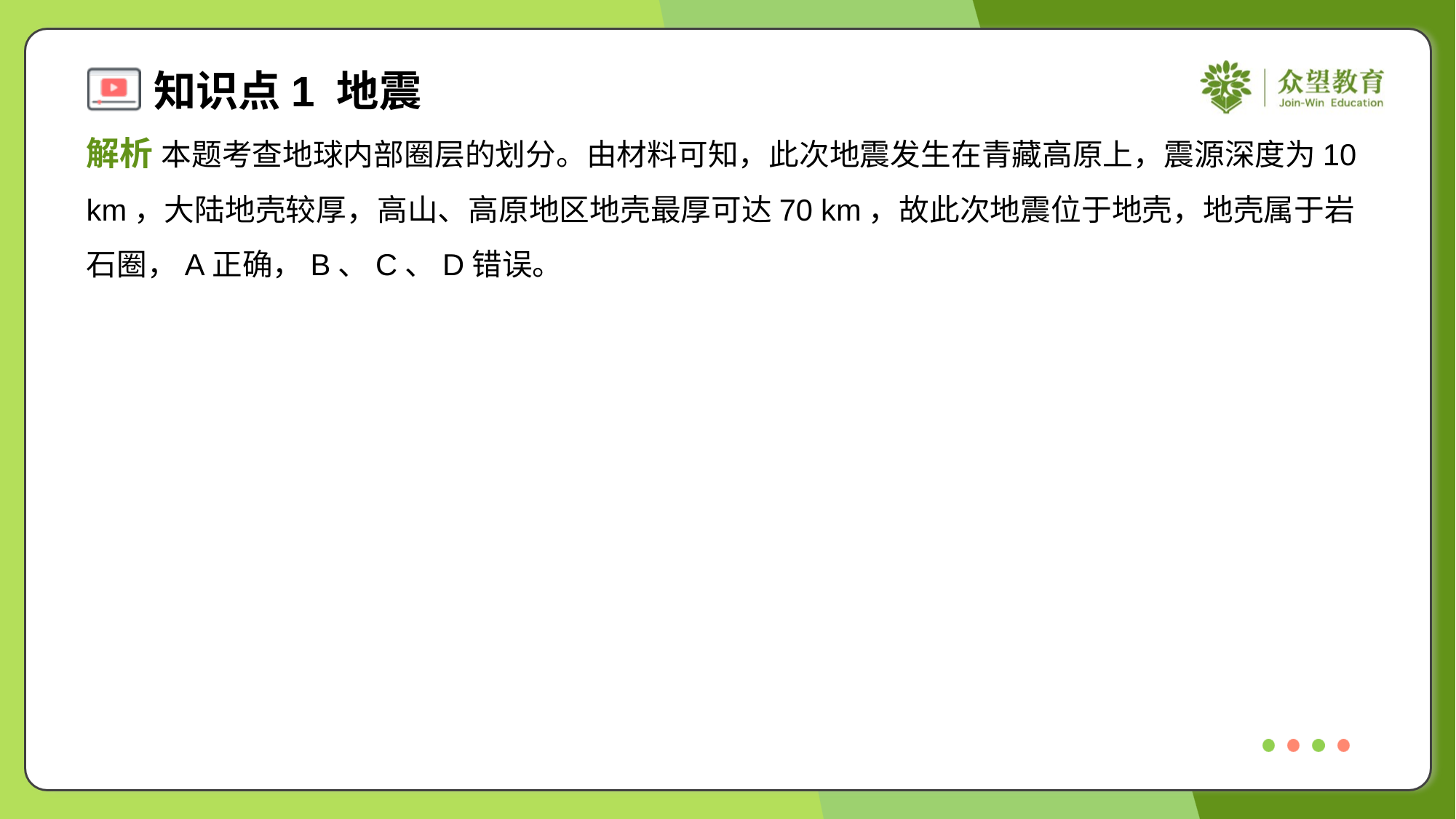

解析 本题考查地球内部圈层的划分。由材料可知，此次地震发生在青藏高原上，震源深度为10
km，大陆地壳较厚，高山、高原地区地壳最厚可达70 km，故此次地震位于地壳，地壳属于岩
石圈，A正确，B、C、D错误。